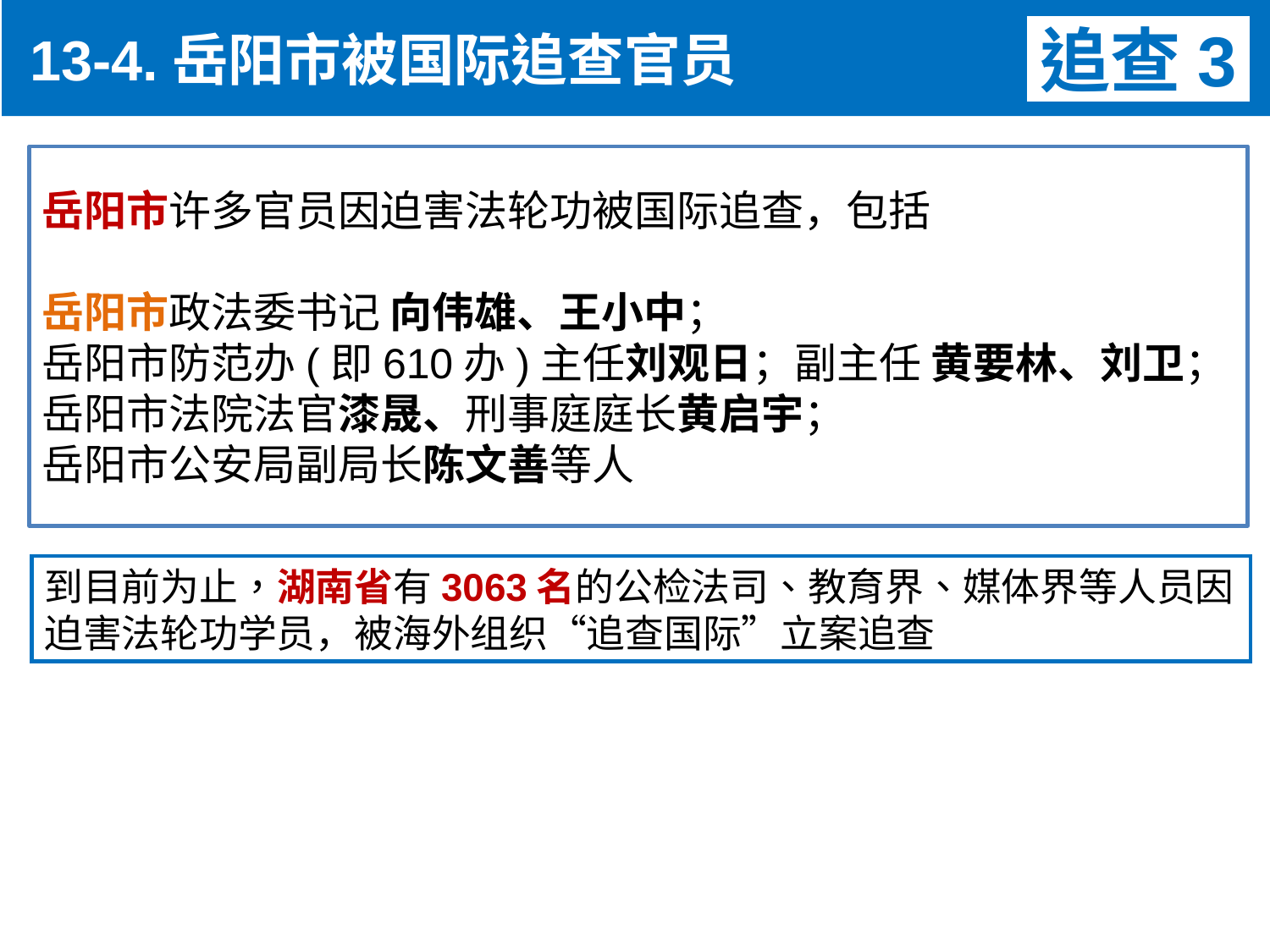

13-4.岳阳市被国际追查官员
追查3
岳阳市许多官员因迫害法轮功被国际追查，包括

岳阳市政法委书记 向伟雄、王小中；
岳阳市防范办(即610办)主任刘观日；副主任 黄要林、刘卫；
岳阳市法院法官漆晟、刑事庭庭长黄启宇；
岳阳市公安局副局长陈文善等人
到目前为止，湖南省有3063名的公检法司、教育界、媒体界等人员因迫害法轮功学员，被海外组织“追查国际”立案追查